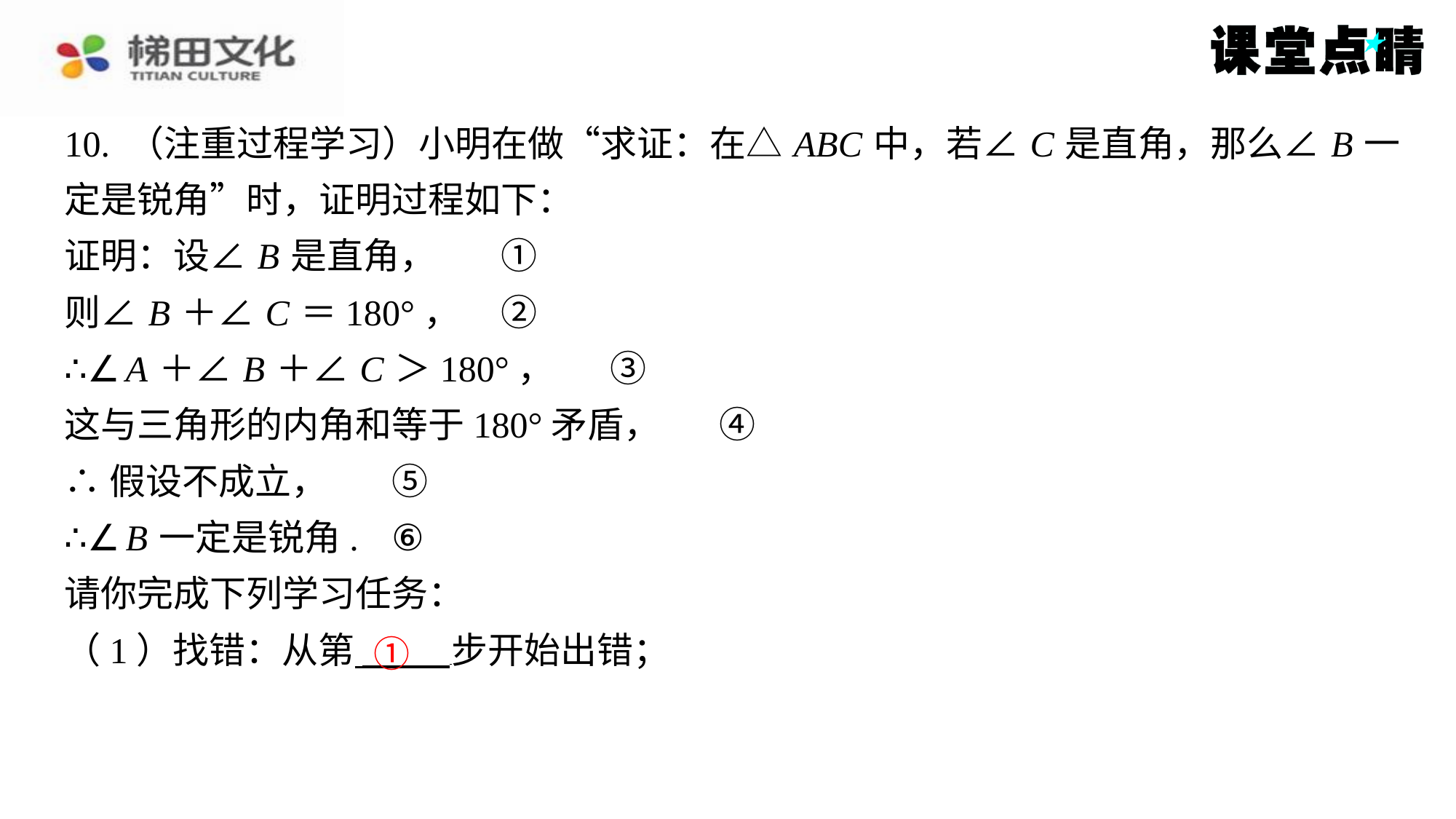

10. （注重过程学习）小明在做“求证：在△ ABC 中，若∠ C 是直角，那么∠ B 一
定是锐角”时，证明过程如下：
证明：设∠ B 是直角，	①
则∠ B ＋∠ C ＝180°，	②
∴∠ A ＋∠ B ＋∠ C ＞180°，	③
这与三角形的内角和等于180°矛盾，	④
∴假设不成立，	⑤
∴∠ B 一定是锐角.	⑥
请你完成下列学习任务：
（1）找错：从第               步开始出错；
①